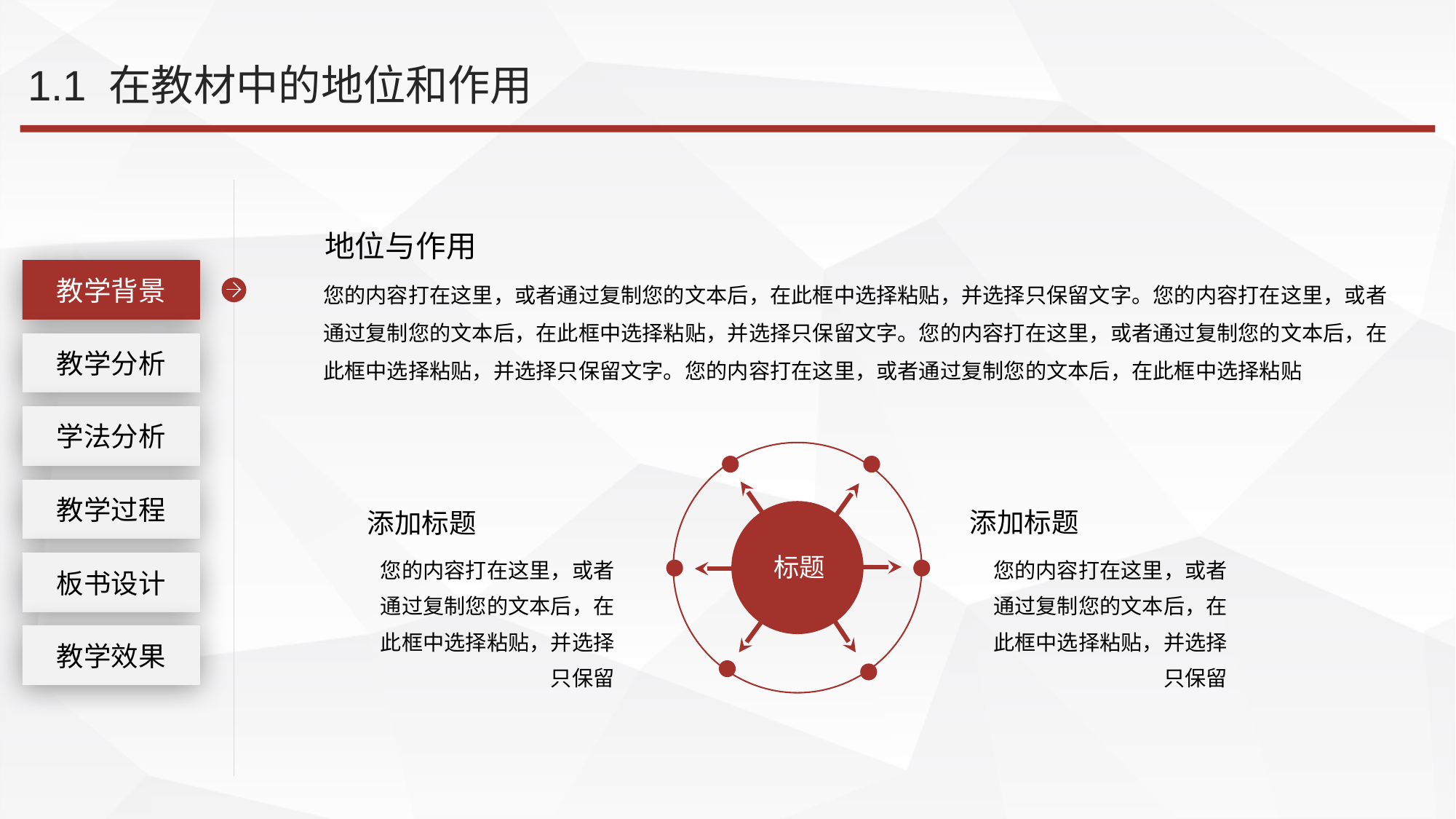

1.1 在教材中的地位和作用

地位与作用
您的内容打在这里，或者通过复制您的文本后，在此框中选择粘贴，并选择只保留文字。您的内容打在这里，或者通过复制您的文本后，在此框中选择粘贴，并选择只保留文字。您的内容打在这里，或者通过复制您的文本后，在此框中选择粘贴，并选择只保留文字。您的内容打在这里，或者通过复制您的文本后，在此框中选择粘贴
工作回顾
教学背景

教学分析
学法分析

教学过程
添加标题
您的内容打在这里，或者通过复制您的文本后，在此框中选择粘贴，并选择只保留
添加标题
您的内容打在这里，或者通过复制您的文本后，在此框中选择粘贴，并选择只保留

标题
板书设计
教学效果